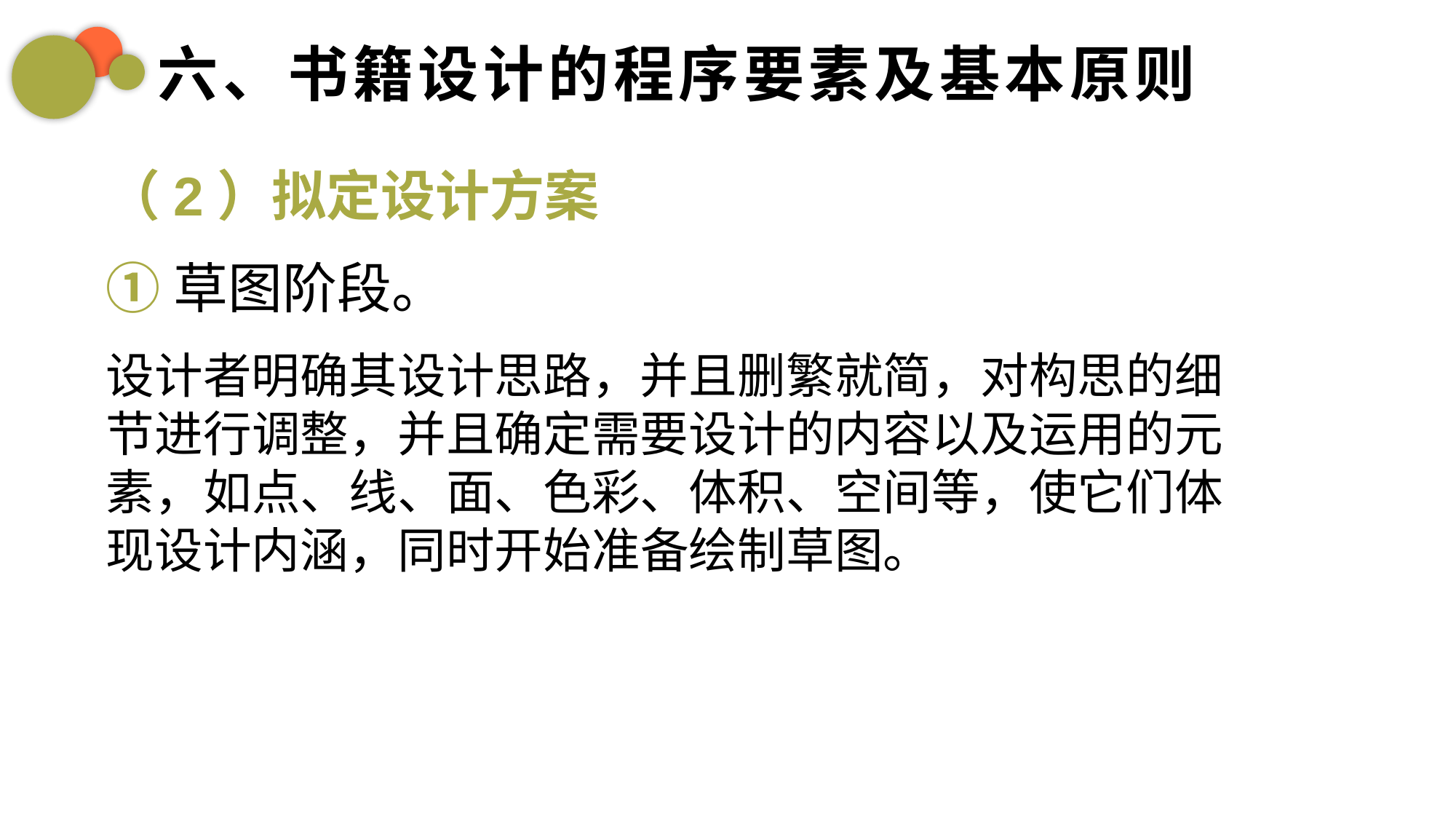

六、书籍设计的程序要素及基本原则
（2）拟定设计方案
①草图阶段。
设计者明确其设计思路，并且删繁就简，对构思的细节进行调整，并且确定需要设计的内容以及运用的元素，如点、线、面、色彩、体积、空间等，使它们体现设计内涵，同时开始准备绘制草图。